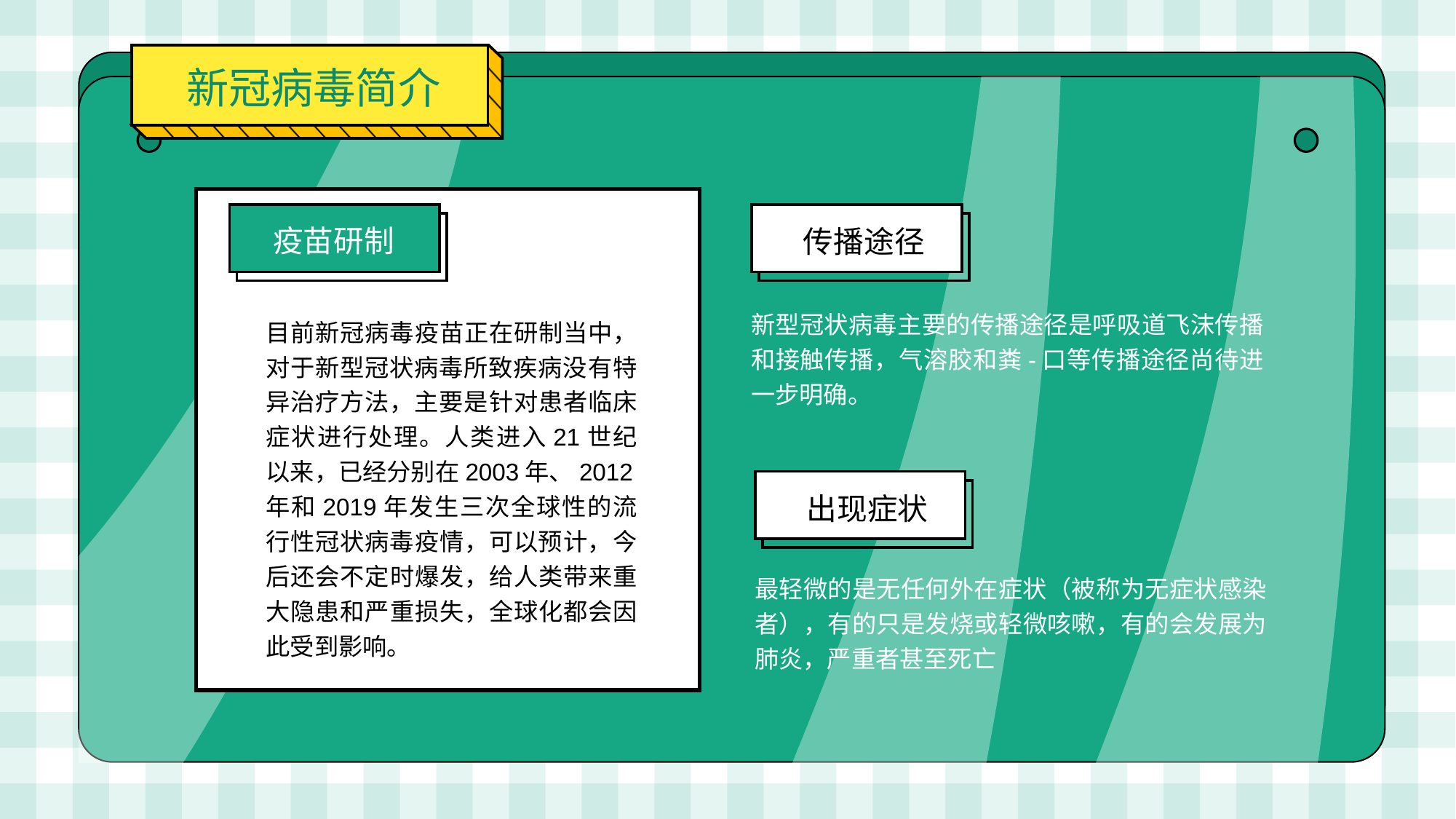

新冠病毒简介

疫苗研制

传播途径
新型冠状病毒主要的传播途径是呼吸道飞沫传播和接触传播，气溶胶和粪-口等传播途径尚待进一步明确。
目前新冠病毒疫苗正在研制当中，对于新型冠状病毒所致疾病没有特异治疗方法，主要是针对患者临床症状进行处理。人类进入21世纪以来，已经分别在2003年、2012年和2019年发生三次全球性的流行性冠状病毒疫情，可以预计，今后还会不定时爆发，给人类带来重大隐患和严重损失，全球化都会因此受到影响。

出现症状
最轻微的是无任何外在症状（被称为无症状感染者），有的只是发烧或轻微咳嗽，有的会发展为肺炎，严重者甚至死亡